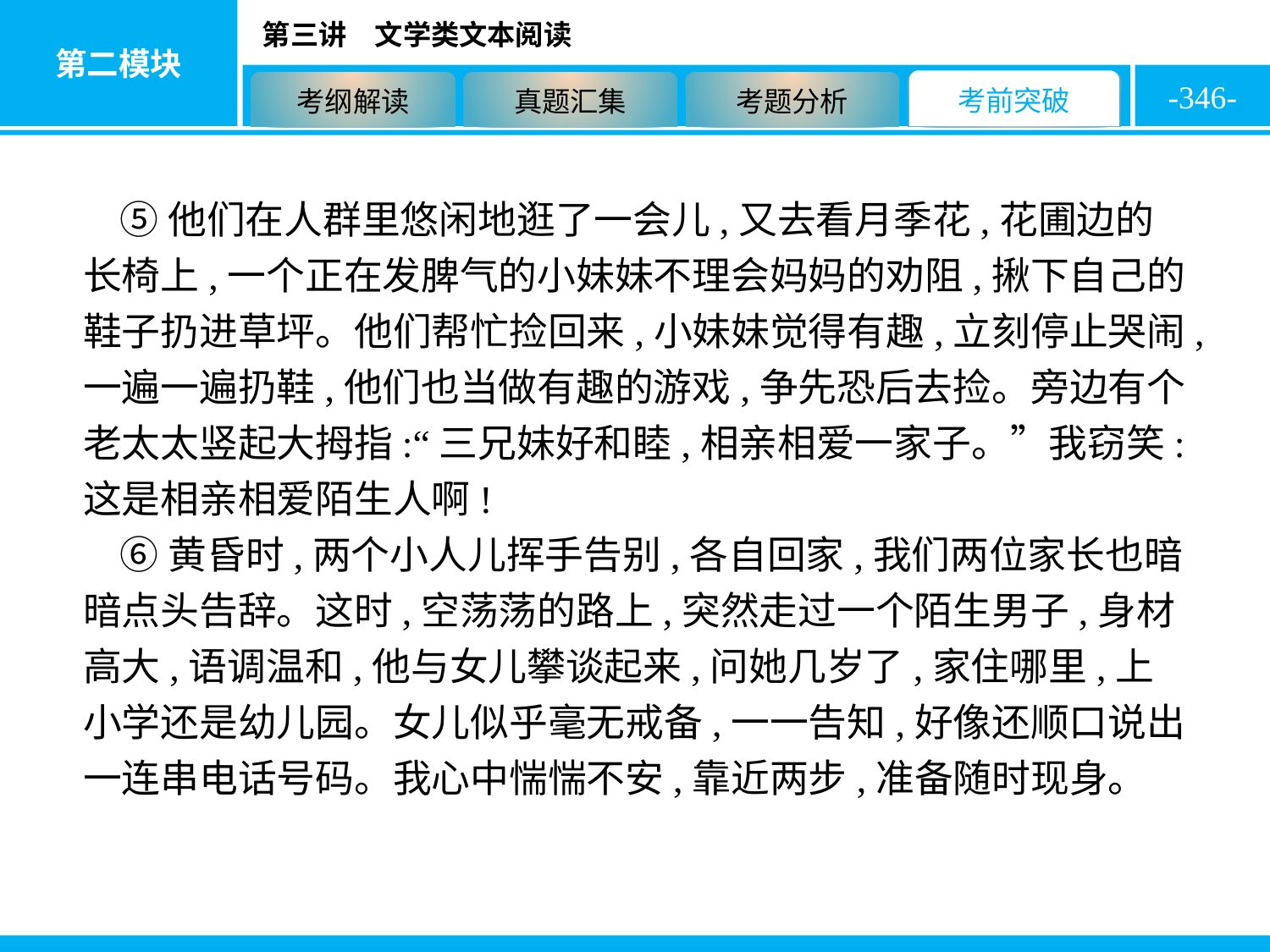

-346-
⑤他们在人群里悠闲地逛了一会儿,又去看月季花,花圃边的长椅上,一个正在发脾气的小妹妹不理会妈妈的劝阻,揪下自己的鞋子扔进草坪。他们帮忙捡回来,小妹妹觉得有趣,立刻停止哭闹,一遍一遍扔鞋,他们也当做有趣的游戏,争先恐后去捡。旁边有个老太太竖起大拇指:“三兄妹好和睦,相亲相爱一家子。”我窃笑:这是相亲相爱陌生人啊!
⑥黄昏时,两个小人儿挥手告别,各自回家,我们两位家长也暗暗点头告辞。这时,空荡荡的路上,突然走过一个陌生男子,身材高大,语调温和,他与女儿攀谈起来,问她几岁了,家住哪里,上小学还是幼儿园。女儿似乎毫无戒备,一一告知,好像还顺口说出一连串电话号码。我心中惴惴不安,靠近两步,准备随时现身。